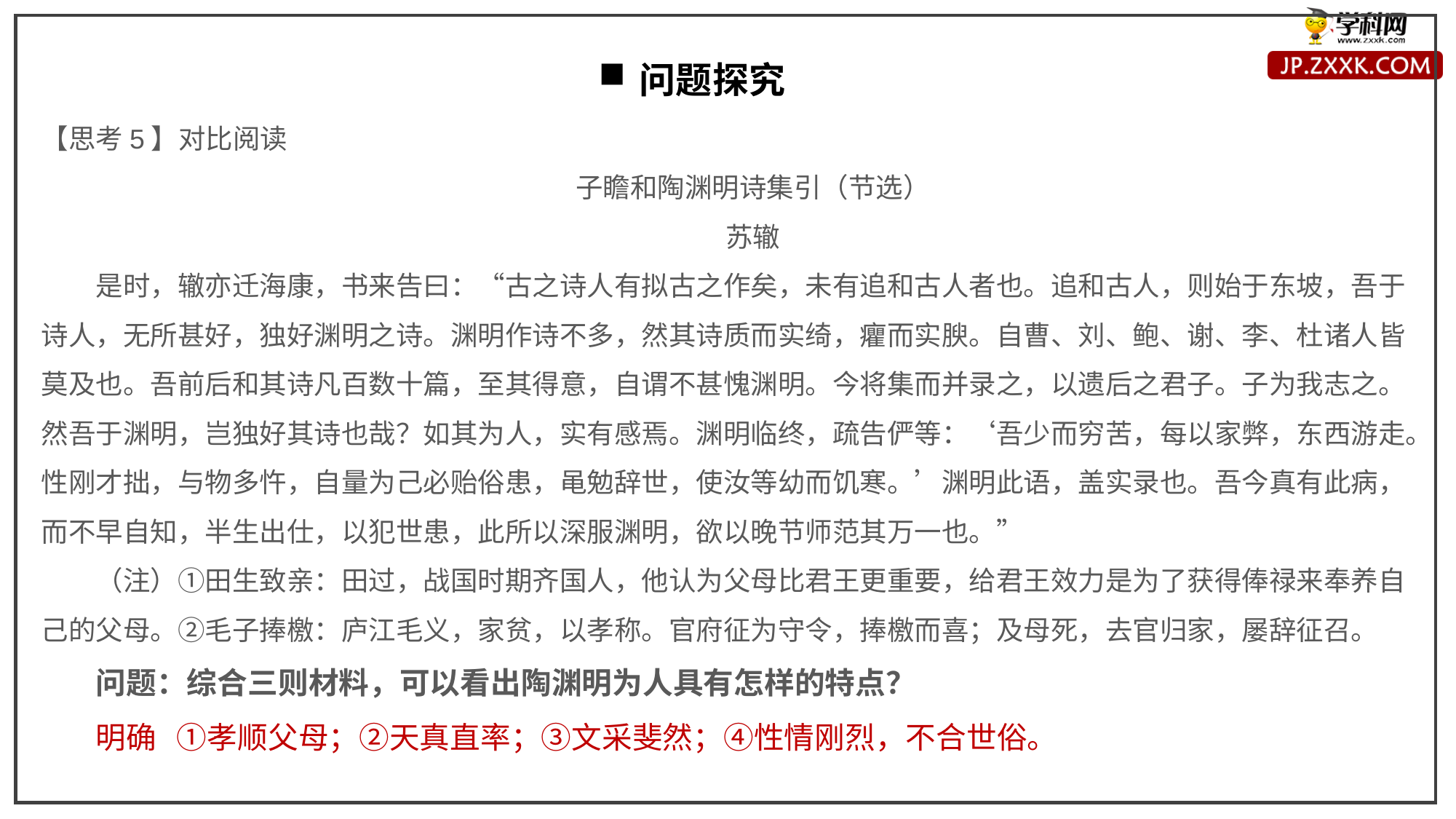

问题探究
【思考5】对比阅读
子瞻和陶渊明诗集引（节选）
苏辙
是时，辙亦迁海康，书来告曰：“古之诗人有拟古之作矣，未有追和古人者也。追和古人，则始于东坡，吾于诗人，无所甚好，独好渊明之诗。渊明作诗不多，然其诗质而实绮，癯而实腴。自曹、刘、鲍、谢、李、杜诸人皆莫及也。吾前后和其诗凡百数十篇，至其得意，自谓不甚愧渊明。今将集而并录之，以遗后之君子。子为我志之。然吾于渊明，岂独好其诗也哉？如其为人，实有感焉。渊明临终，疏告俨等：‘吾少而穷苦，每以家弊，东西游走。性刚才拙，与物多忤，自量为己必贻俗患，黾勉辞世，使汝等幼而饥寒。’渊明此语，盖实录也。吾今真有此病，而不早自知，半生出仕，以犯世患，此所以深服渊明，欲以晚节师范其万一也。”
（注）①田生致亲：田过，战国时期齐国人，他认为父母比君王更重要，给君王效力是为了获得俸禄来奉养自己的父母。②毛子捧檄：庐江毛义，家贫，以孝称。官府征为守令，捧檄而喜；及母死，去官归家，屡辞征召。
问题：综合三则材料，可以看出陶渊明为人具有怎样的特点？
明确   ①孝顺父母；②天真直率；③文采斐然；④性情刚烈，不合世俗。